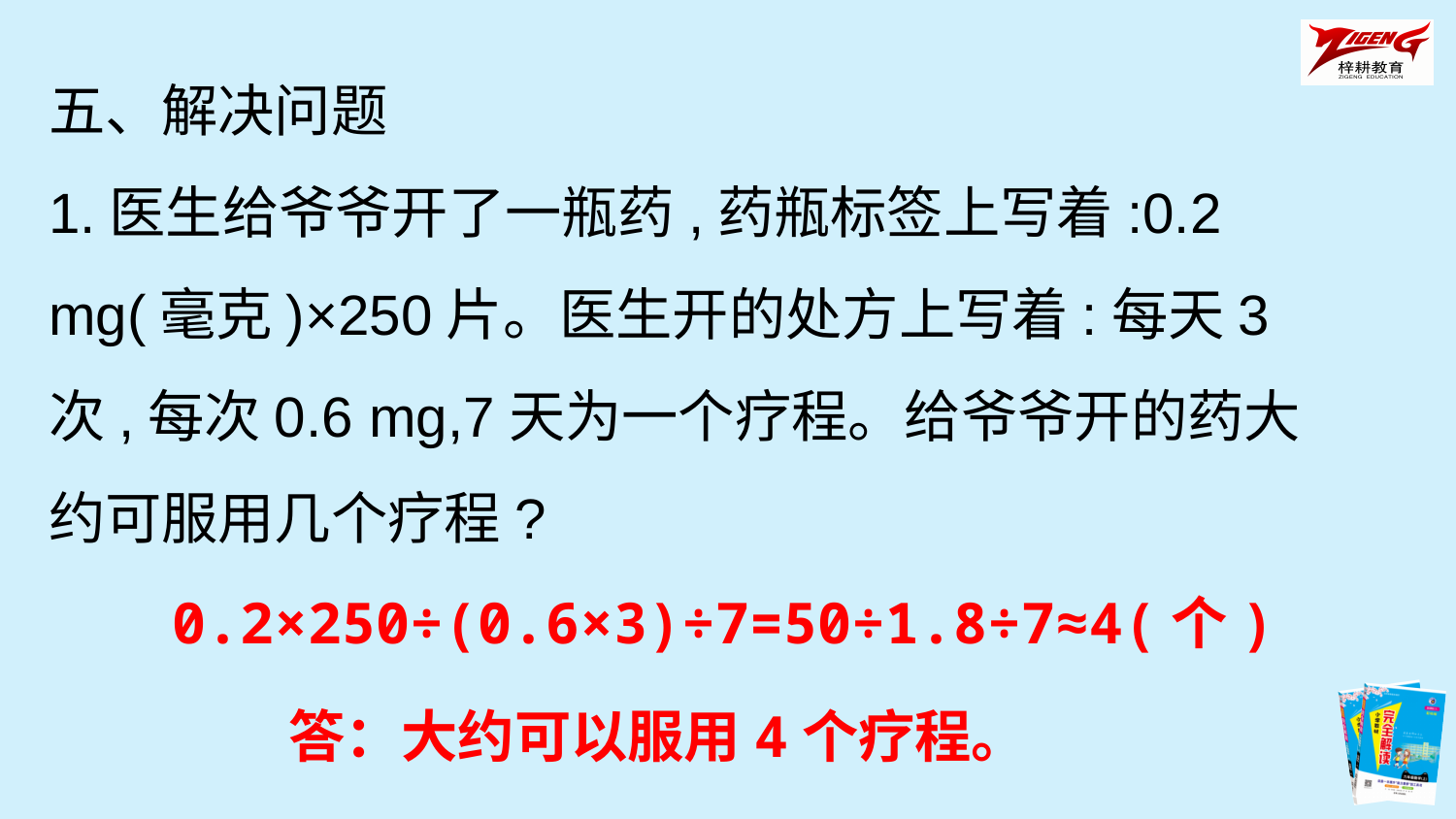

五、解决问题
1.医生给爷爷开了一瓶药,药瓶标签上写着:0.2 mg(毫克)×250片。医生开的处方上写着:每天3次,每次0.6 mg,7天为一个疗程。给爷爷开的药大约可服用几个疗程?
0.2×250÷(0.6×3)÷7=50÷1.8÷7≈4(个)
答：大约可以服用4个疗程。